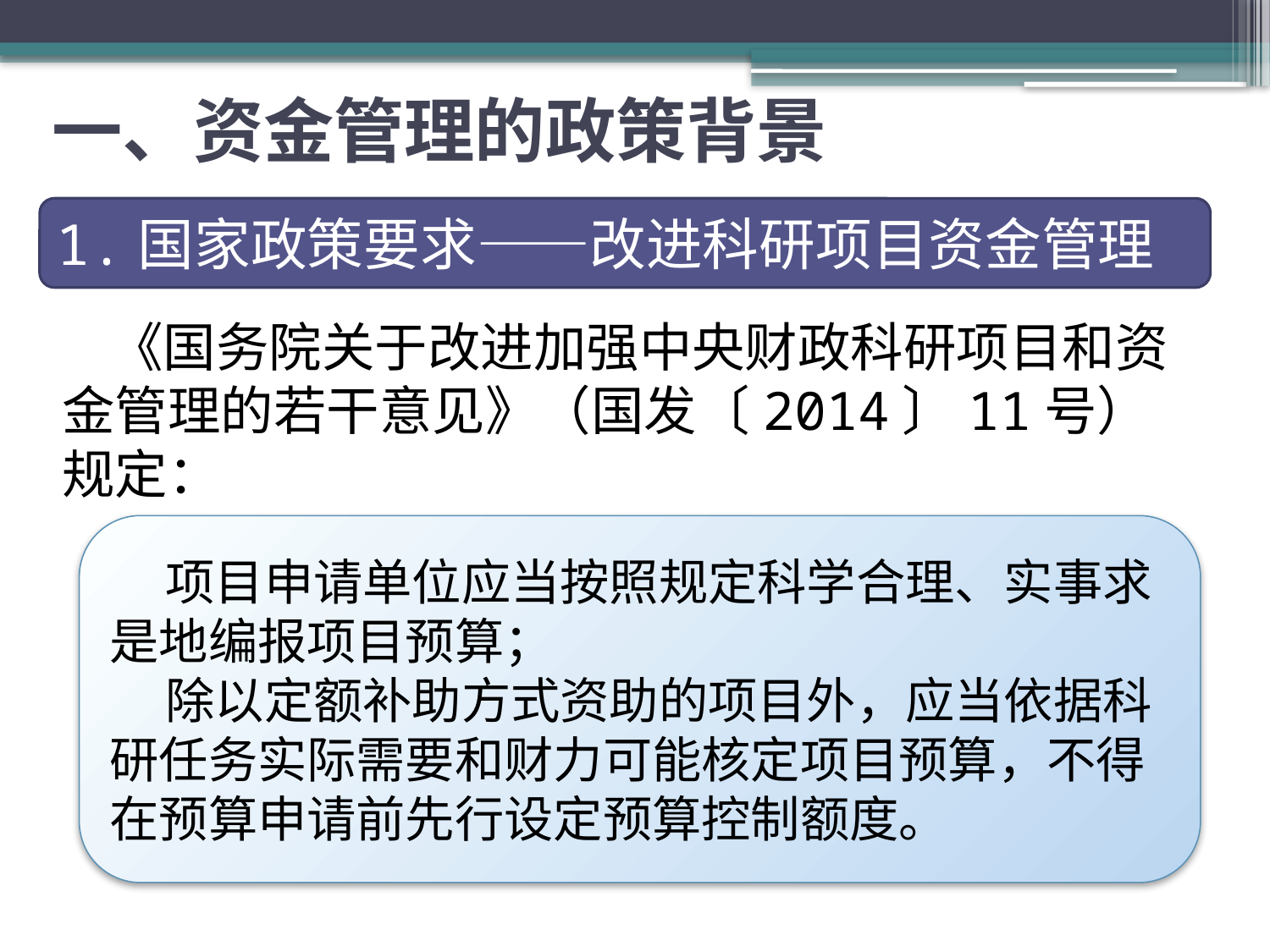

# 一、资金管理的政策背景
1.国家政策要求——改进科研项目资金管理
   《国务院关于改进加强中央财政科研项目和资金管理的若干意见》（国发〔2014〕11号）规定：

    项目申请单位应当按照规定科学合理、实事求是地编报项目预算；
    除以定额补助方式资助的项目外，应当依据科研任务实际需要和财力可能核定项目预算，不得在预算申请前先行设定预算控制额度。